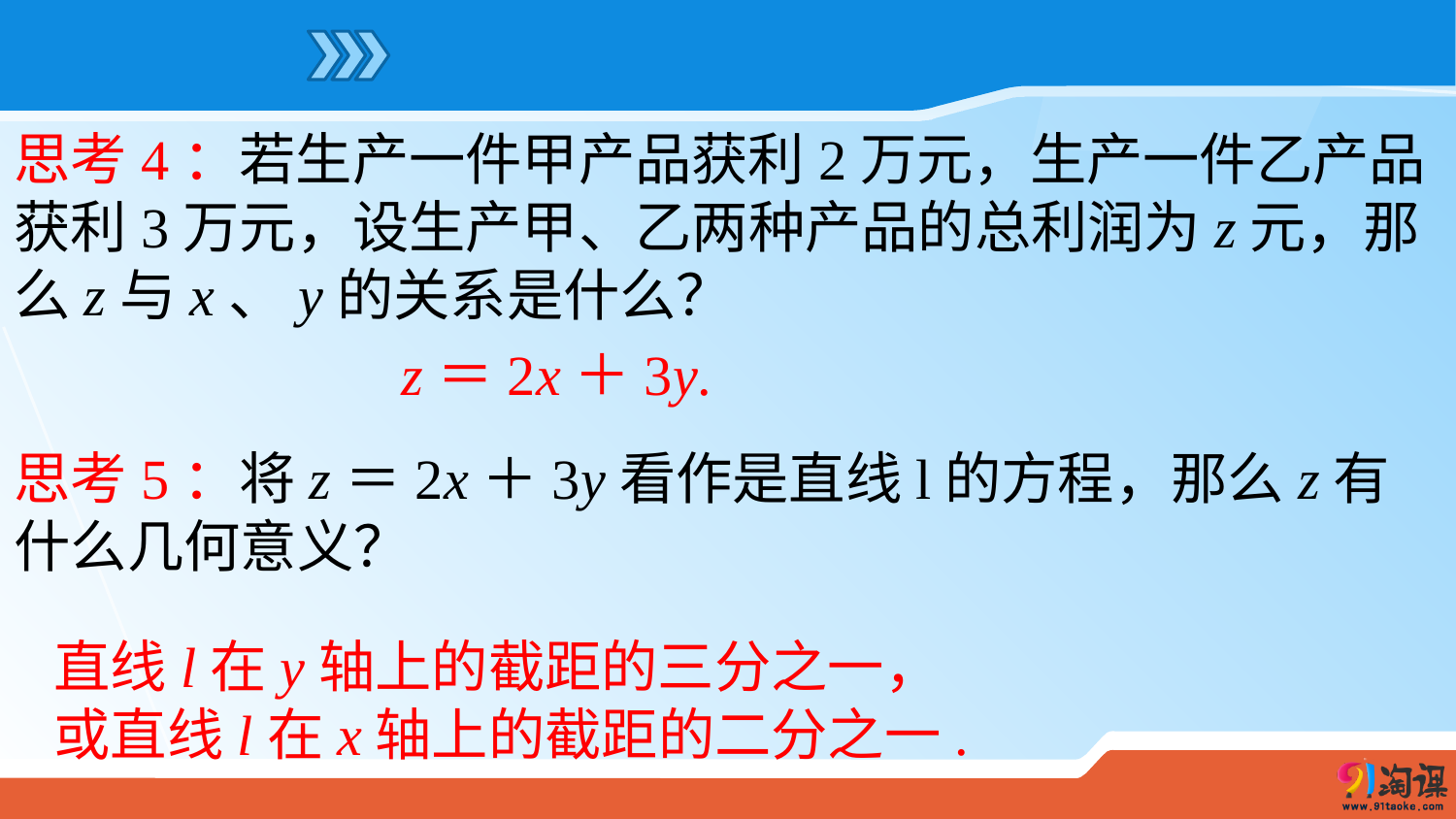

思考4：若生产一件甲产品获利2万元，生产一件乙产品获利3万元，设生产甲、乙两种产品的总利润为z元，那么z与x、y的关系是什么？
 z＝2x＋3y.
思考5：将z＝2x＋3y看作是直线l的方程，那么z有什么几何意义？
直线l在y轴上的截距的三分之一，
或直线l在x轴上的截距的二分之一.